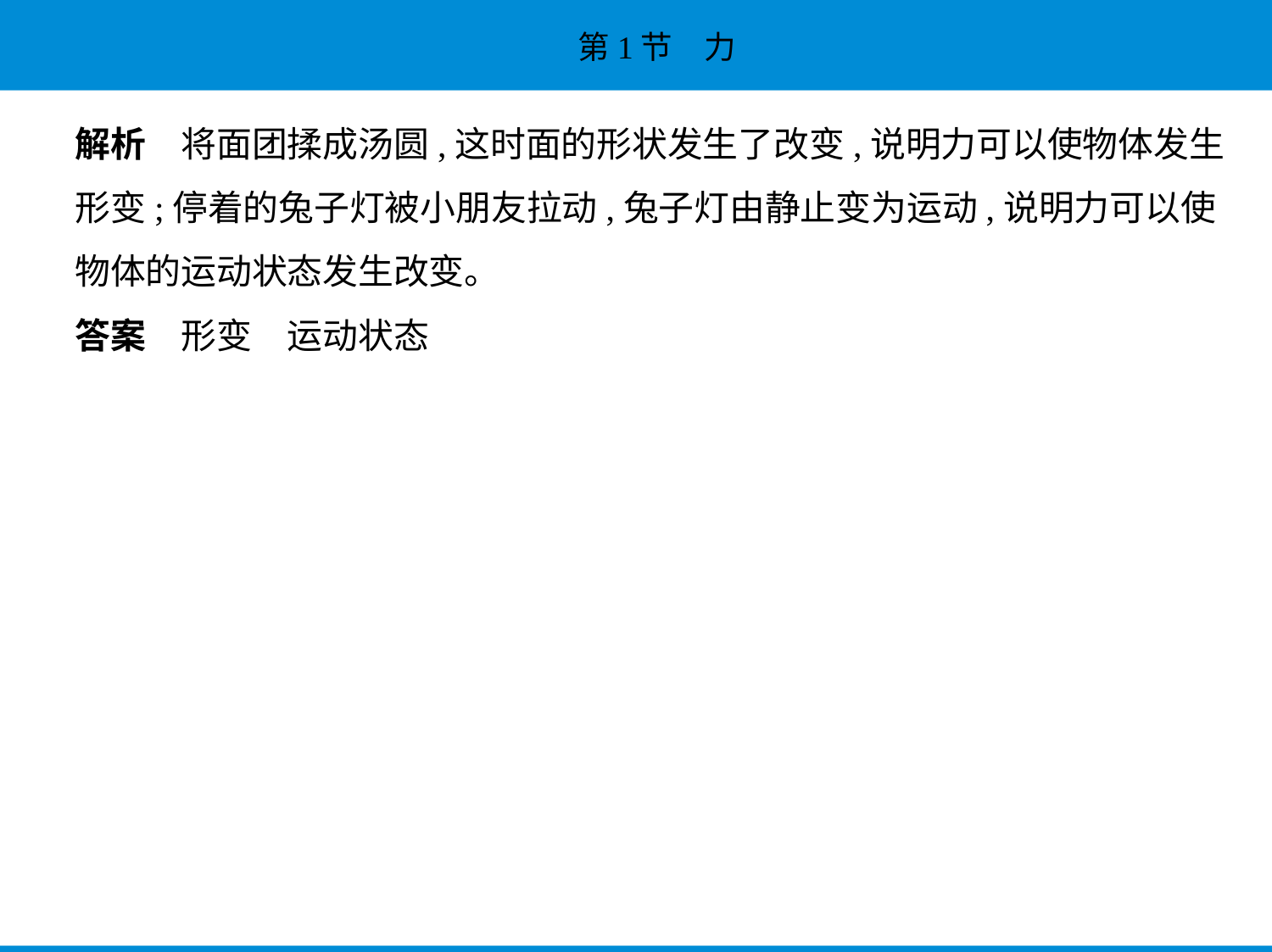

解析　将面团揉成汤圆,这时面的形状发生了改变,说明力可以使物体发生
形变;停着的兔子灯被小朋友拉动,兔子灯由静止变为运动,说明力可以使
物体的运动状态发生改变。
答案　形变　运动状态